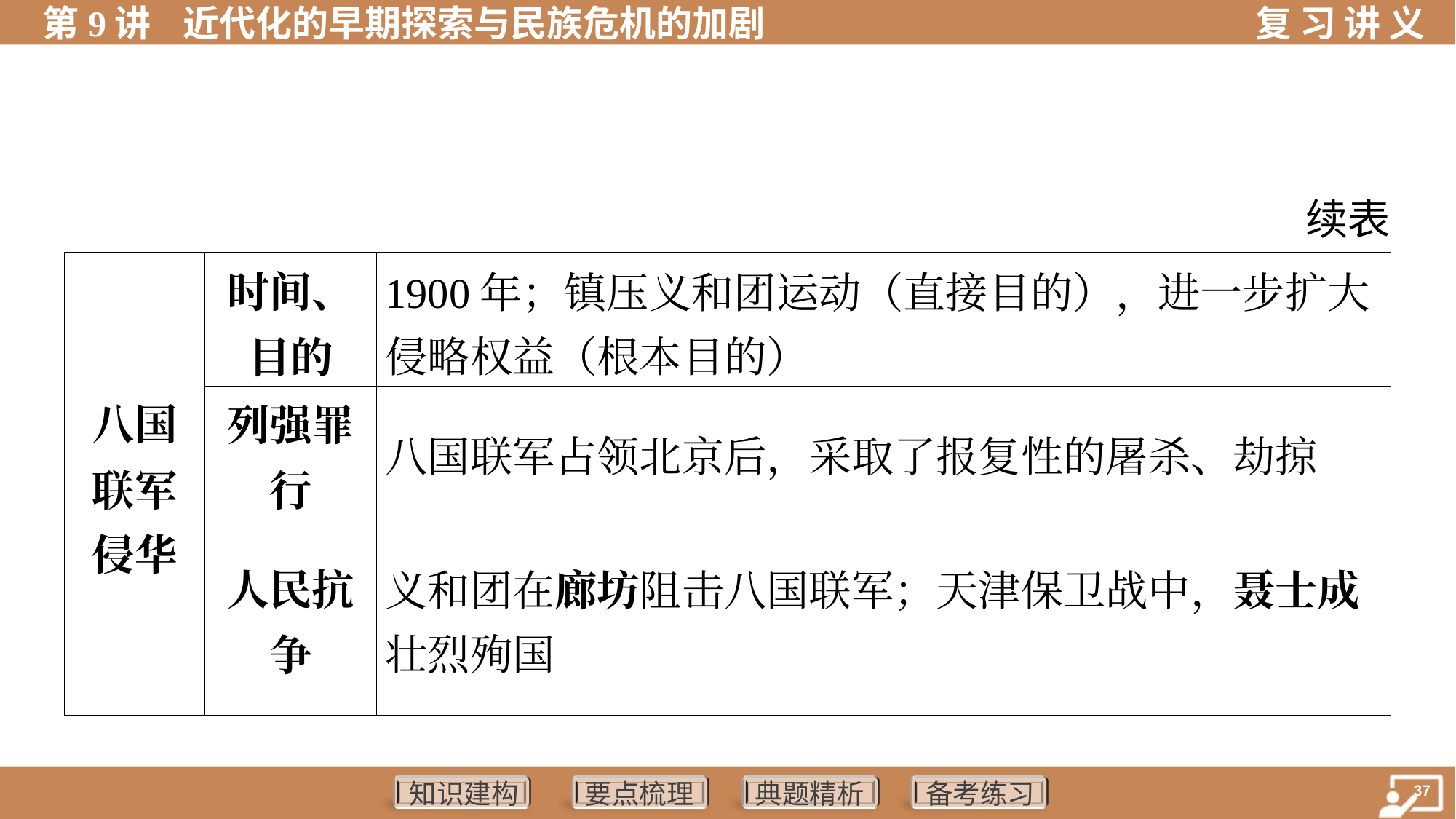

续表
| 八国 联军 侵华 | 时间、 目的 | 1900年；镇压义和团运动（直接目的），进一步扩大 侵略权益（根本目的） |  |  |  |
| --- | --- | --- | --- | --- | --- |
|  | 列强罪 行 | 八国联军占领北京后，采取了报复性的屠杀、劫掠 |  |  |  |
|  | 人民抗 争 | 义和团在廊坊阻击八国联军；天津保卫战中，聂士成 壮烈殉国 |  |  |  |